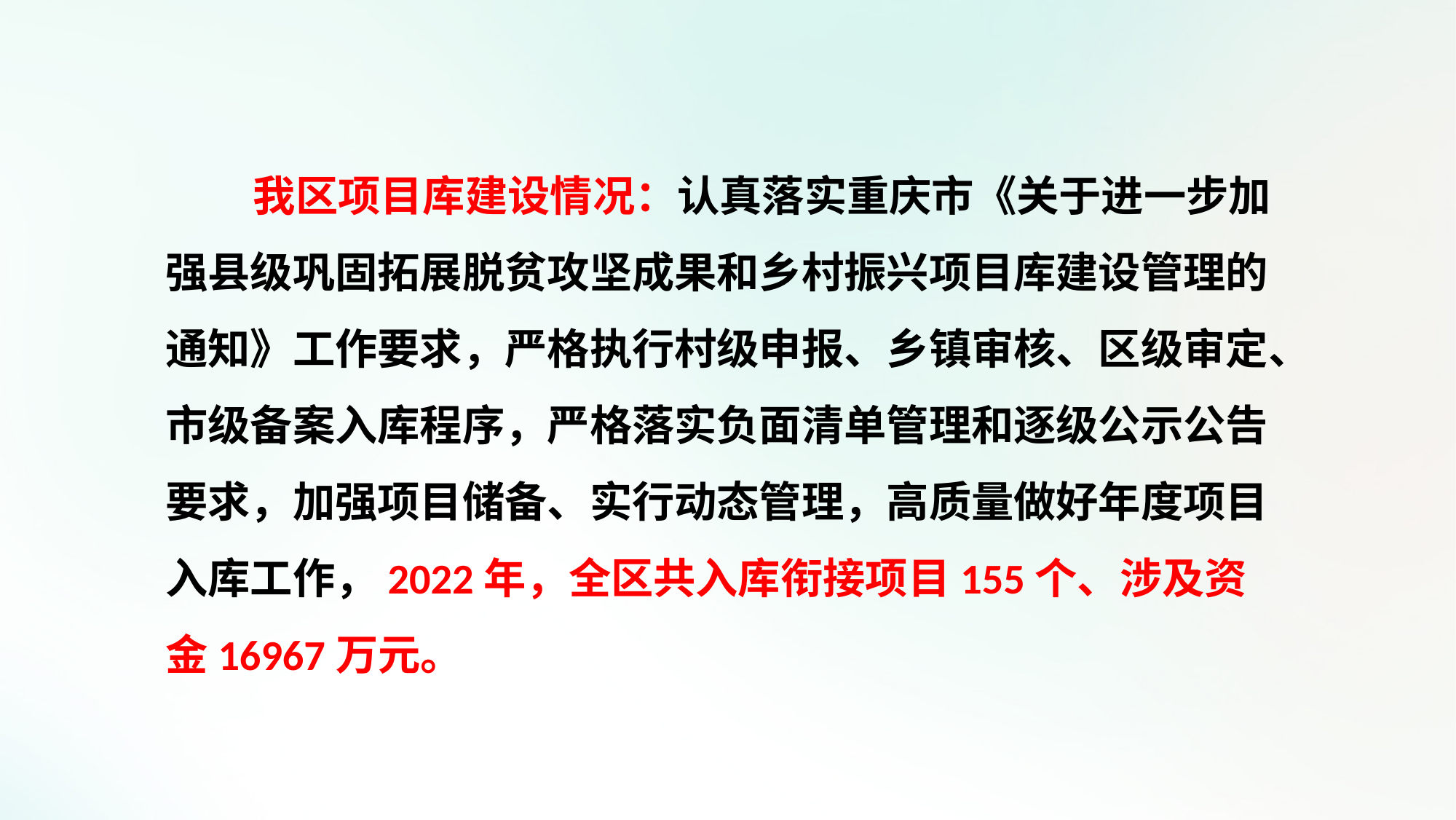

我区项目库建设情况：认真落实重庆市《关于进一步加强县级巩固拓展脱贫攻坚成果和乡村振兴项目库建设管理的通知》工作要求，严格执行村级申报、乡镇审核、区级审定、市级备案入库程序，严格落实负面清单管理和逐级公示公告要求，加强项目储备、实行动态管理，高质量做好年度项目入库工作，2022年，全区共入库衔接项目155个、涉及资金16967万元。